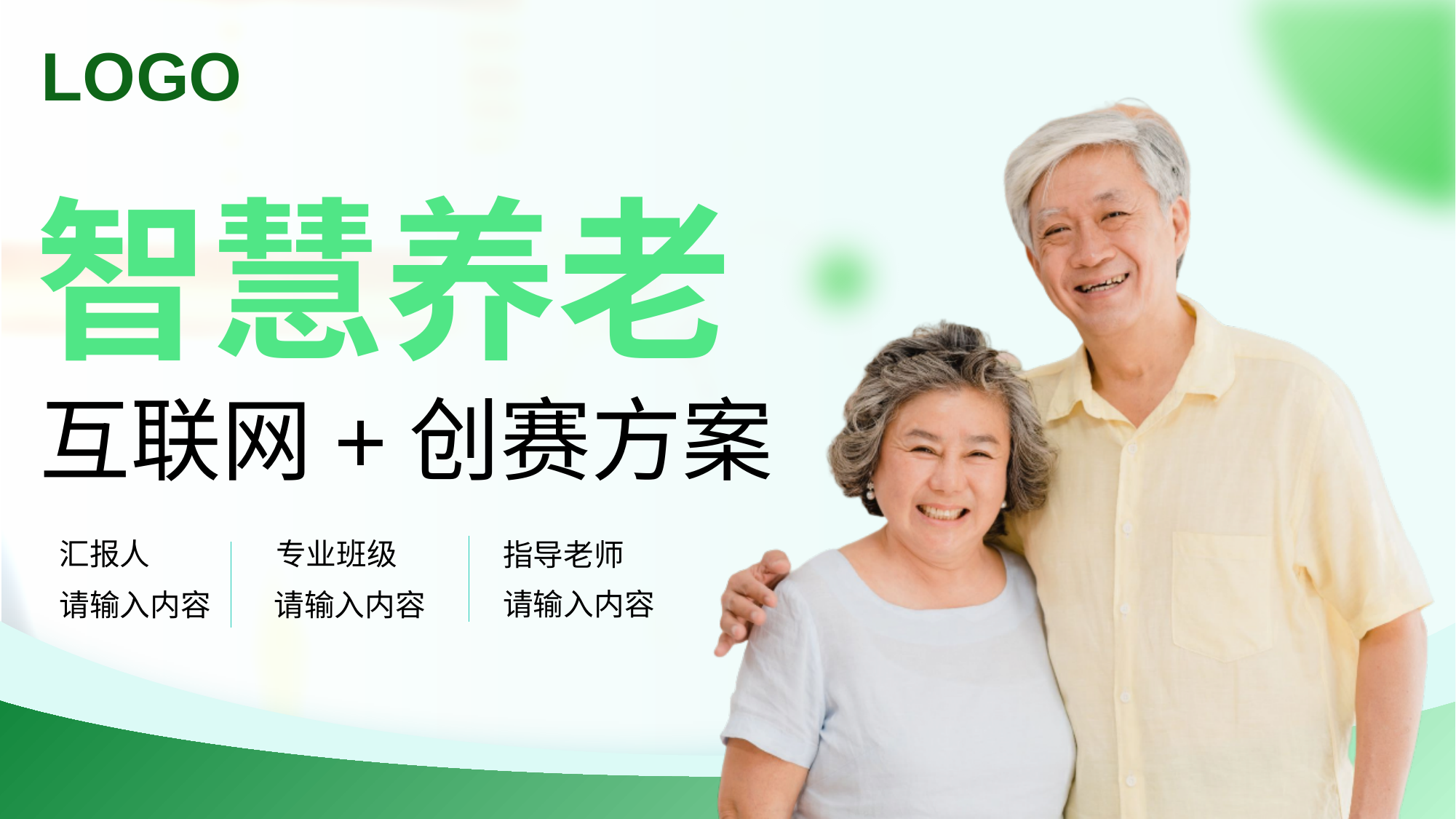

智慧养老
互联网+创赛方案
专业班级
汇报人
指导老师
请输入内容
请输入内容
请输入内容